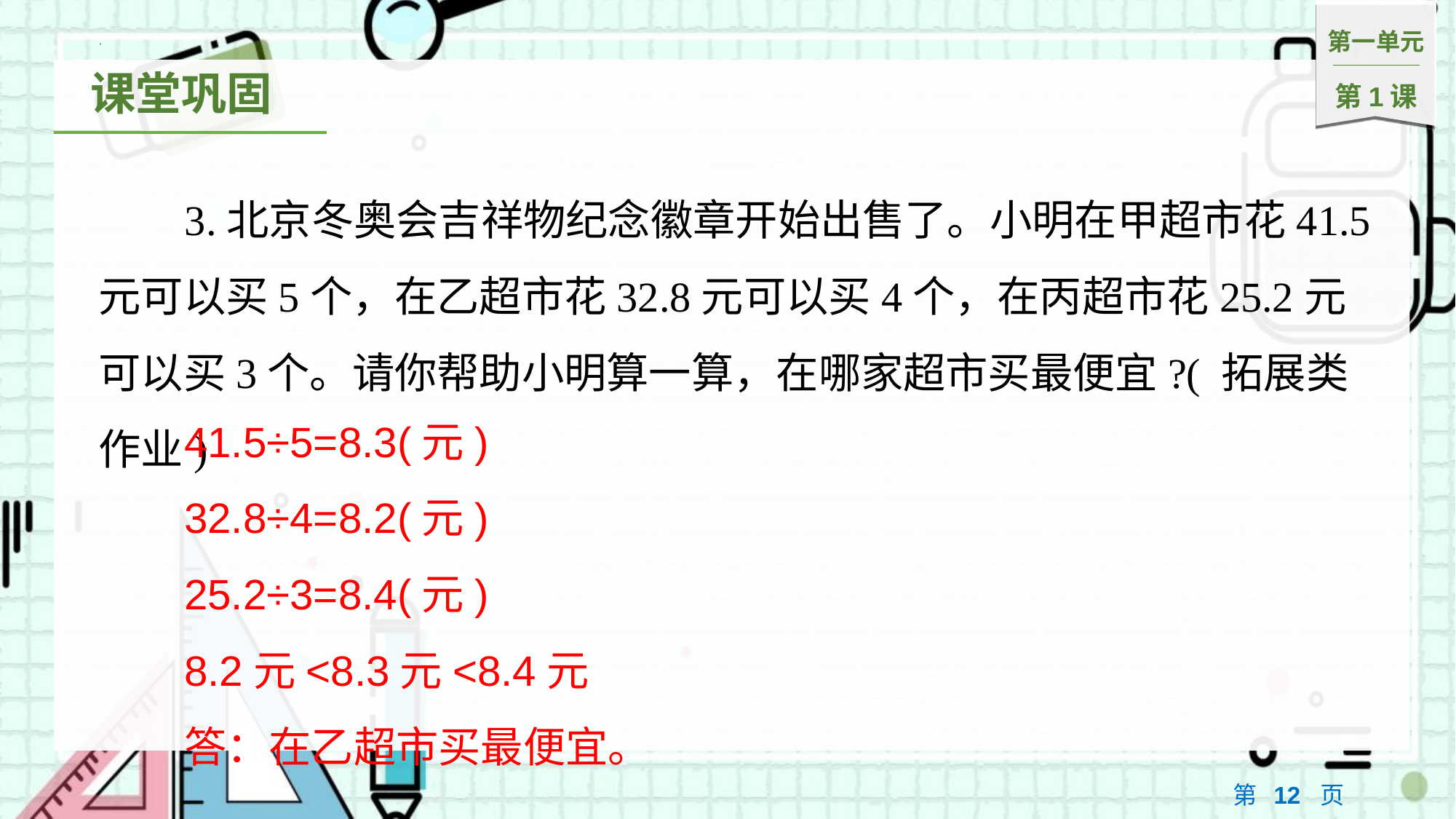

3.北京冬奥会吉祥物纪念徽章开始出售了。小明在甲超市花41.5元可以买5个，在乙超市花32.8元可以买4个，在丙超市花25.2元可以买3个。请你帮助小明算一算，在哪家超市买最便宜?( 拓展类作业)

41.5÷5=8.3(元)　32.8÷4=8.2(元)　25.2÷3=8.4(元)
8.2元<8.3元<8.4元
答：在乙超市买最便宜。